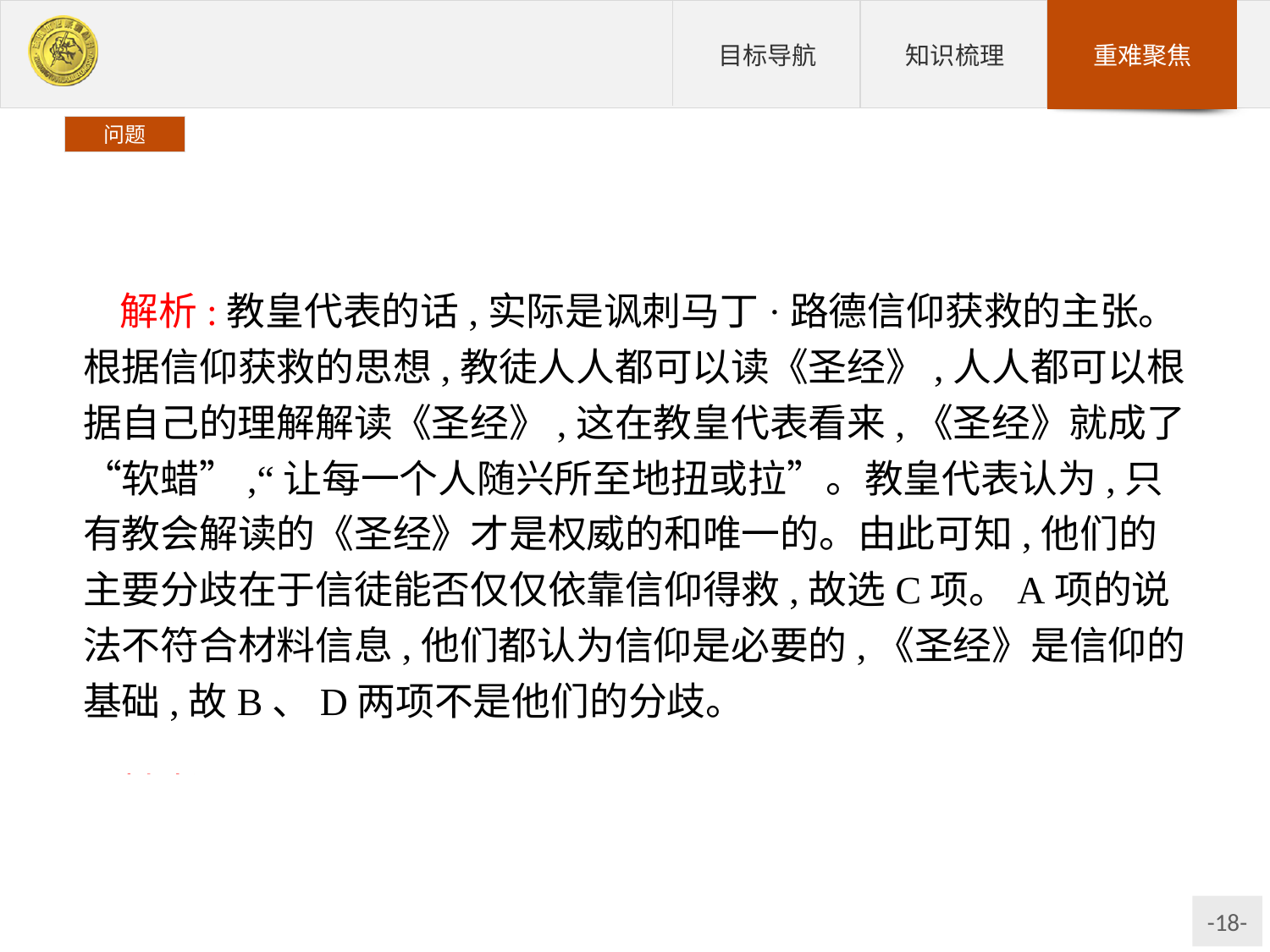

问题
解析:教皇代表的话,实际是讽刺马丁·路德信仰获救的主张。根据信仰获救的思想,教徒人人都可以读《圣经》,人人都可以根据自己的理解解读《圣经》,这在教皇代表看来,《圣经》就成了“软蜡”,“让每一个人随兴所至地扭或拉”。教皇代表认为,只有教会解读的《圣经》才是权威的和唯一的。由此可知,他们的主要分歧在于信徒能否仅仅依靠信仰得救,故选C项。A项的说法不符合材料信息,他们都认为信仰是必要的,《圣经》是信仰的基础,故B、D两项不是他们的分歧。
答案:C